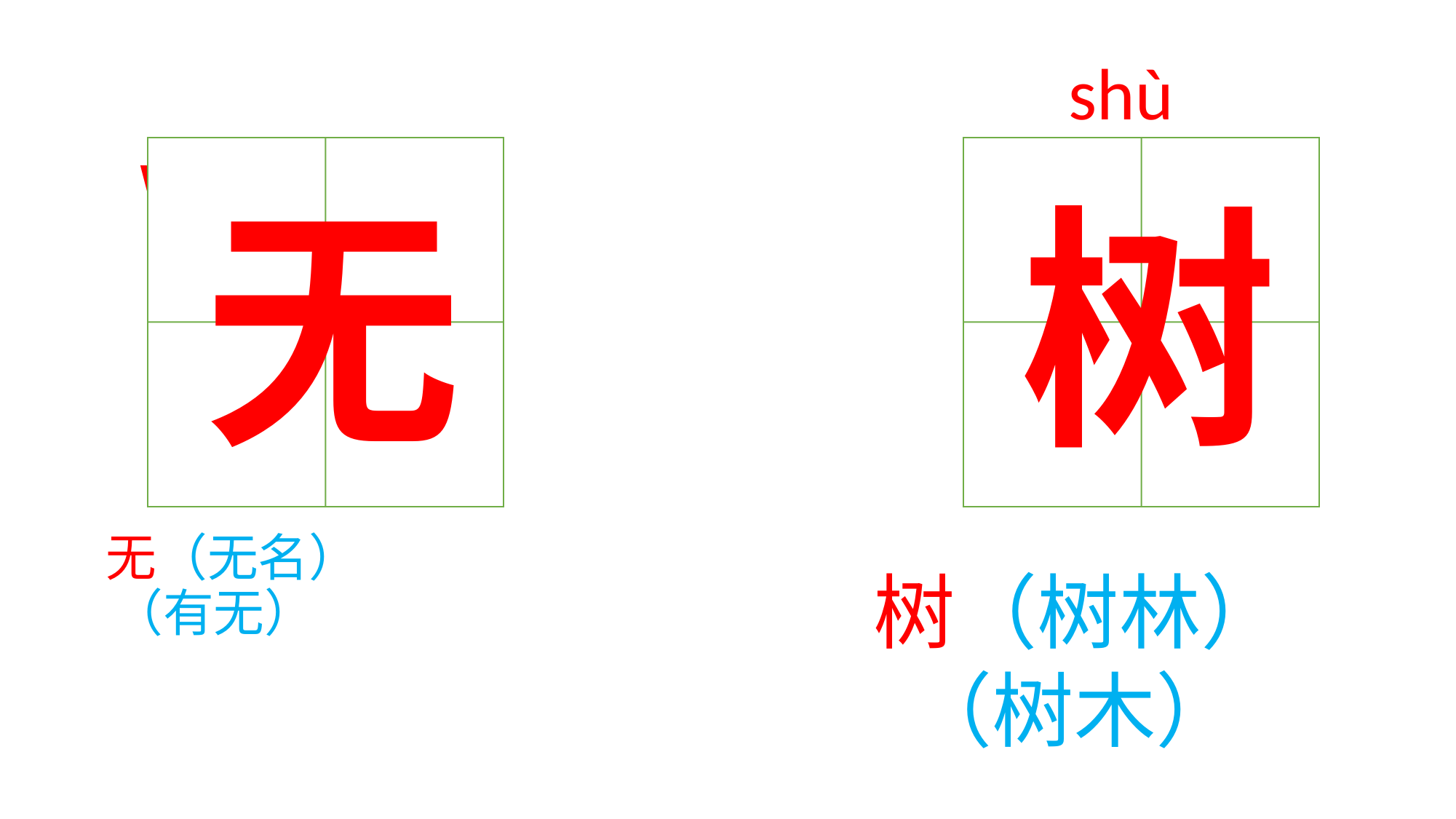

shù
# wú 无（无名） （有无）

无

   树（树林）
     （树木）
树